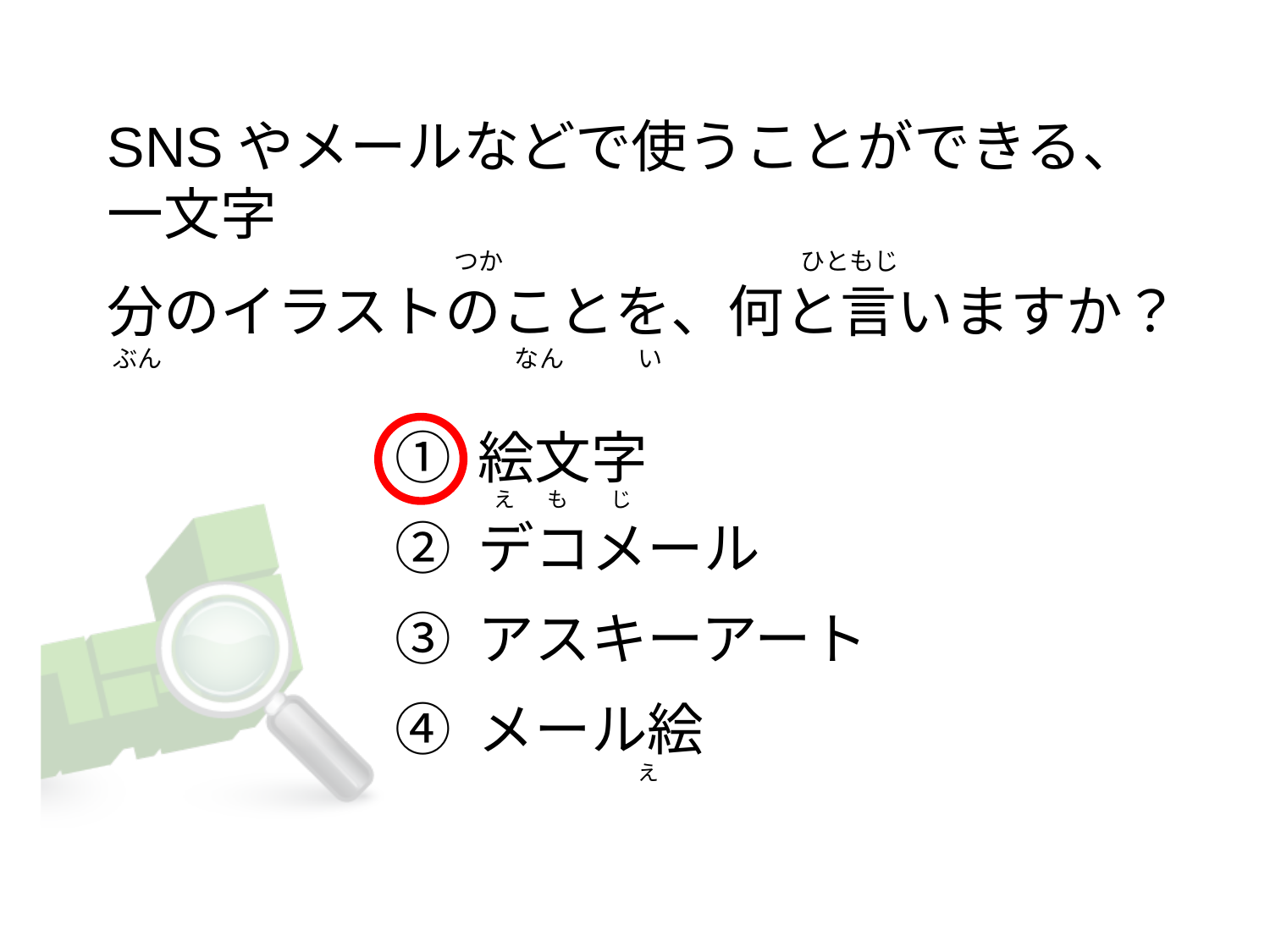

# SNSやメールなどで使うことができる、一文字                                                                つか                                                      ひともじ 分のイラストのことを、何と言いますか？  ぶん                                                                なん　　　い
① 絵文字
② デコメール
③ アスキーアート
④ メール絵

  え       も         じ
                                 え